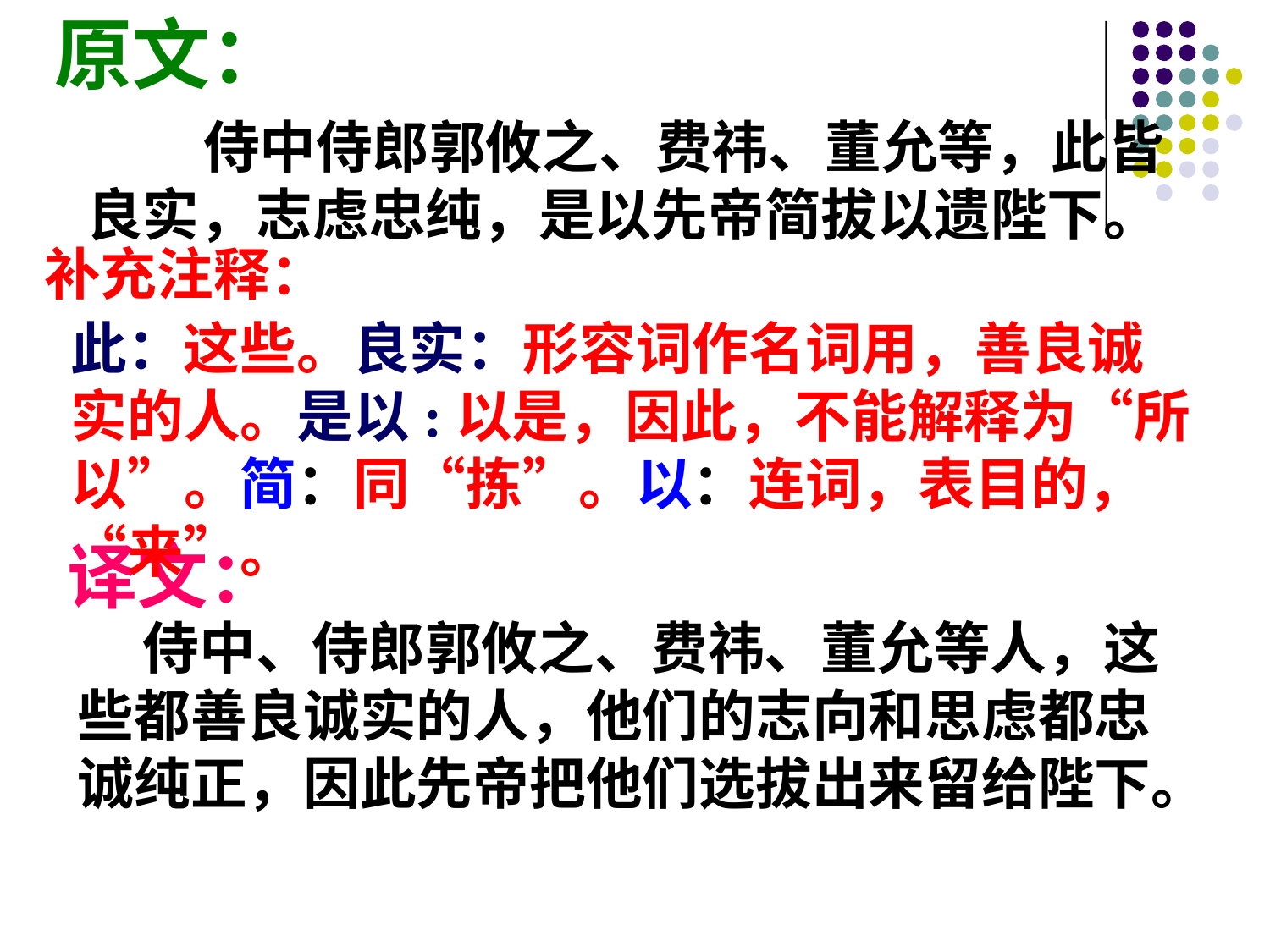

原文：
        侍中侍郎郭攸之、费祎、董允等，此皆良实，志虑忠纯，是以先帝简拔以遗陛下。
补充注释：
此：这些。良实：形容词作名词用，善良诚实的人。是以:以是，因此，不能解释为“所以”。简：同“拣”。以：连词，表目的，“来”。
译文：
    侍中、侍郎郭攸之、费祎、董允等人，这些都善良诚实的人，他们的志向和思虑都忠诚纯正，因此先帝把他们选拔出来留给陛下。